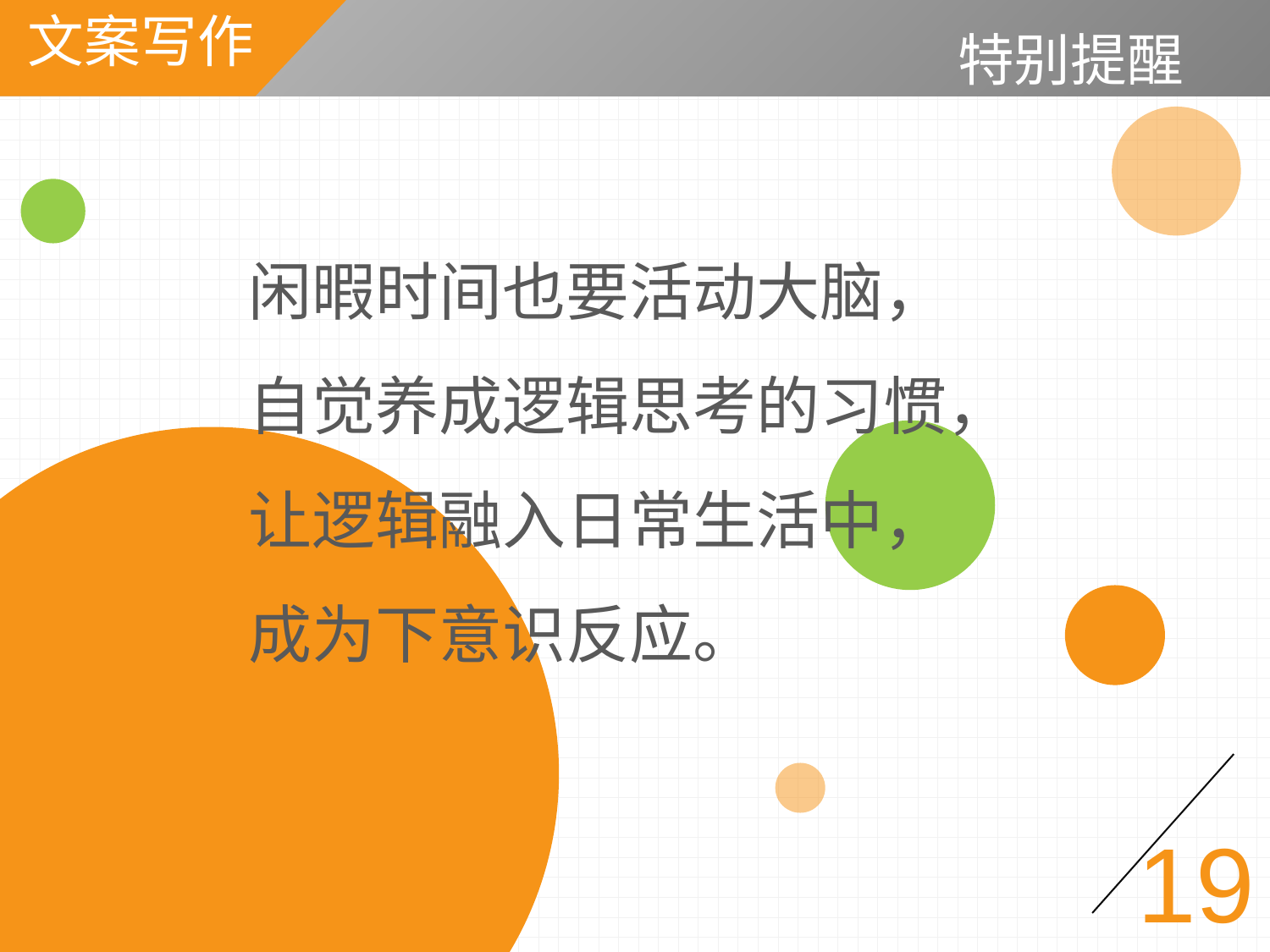

文案写作
# 特别提醒

闲暇时间也要活动大脑，
自觉养成逻辑思考的习惯，
让逻辑融入日常生活中，
成为下意识反应。

19